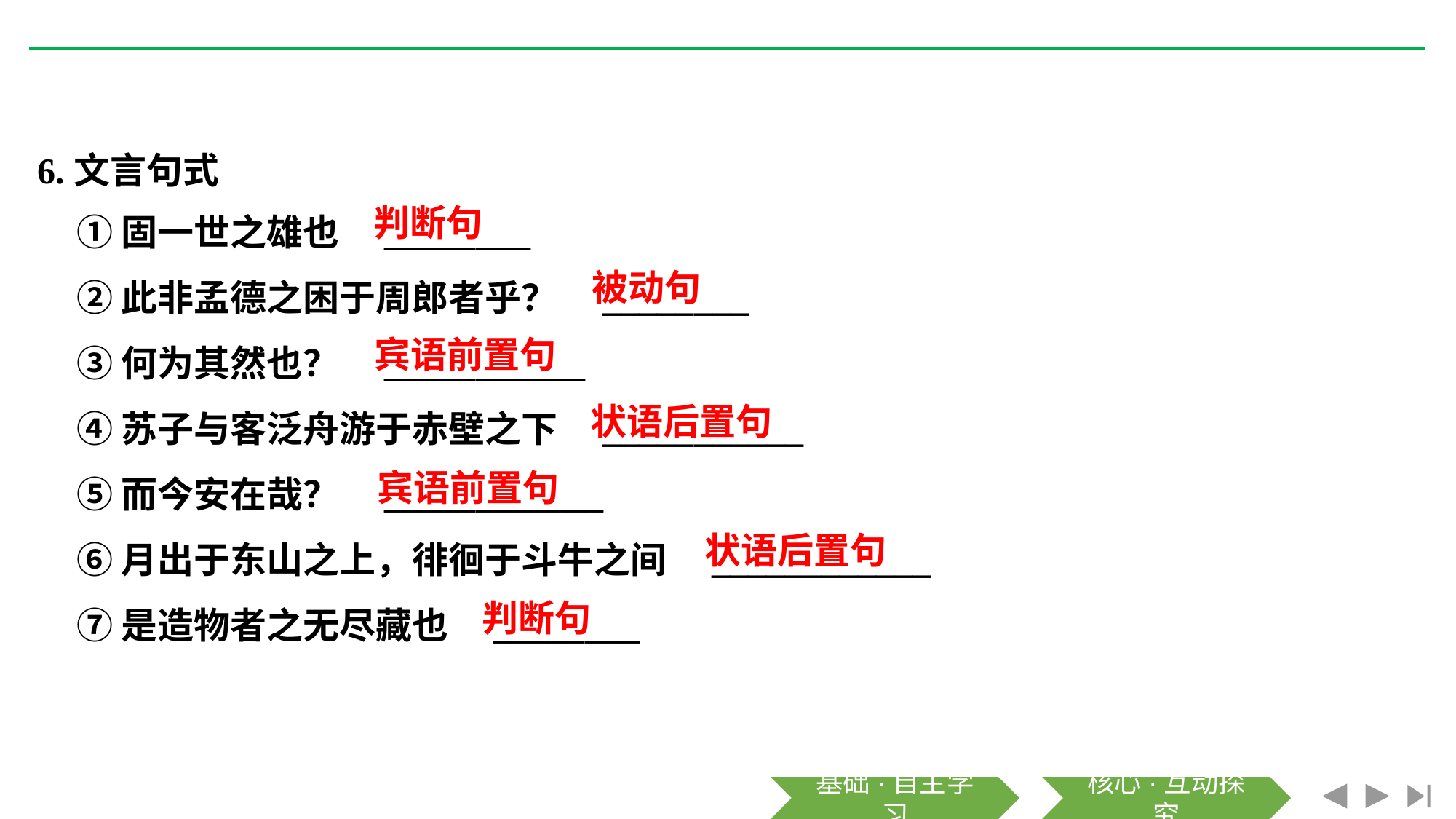

6.文言句式
①固一世之雄也　________
②此非孟德之困于周郎者乎？　________
③何为其然也？　___________
④苏子与客泛舟游于赤壁之下　___________
⑤而今安在哉？　____________
⑥月出于东山之上，徘徊于斗牛之间　____________
⑦是造物者之无尽藏也　________
判断句
被动句
宾语前置句
状语后置句
宾语前置句
状语后置句
判断句